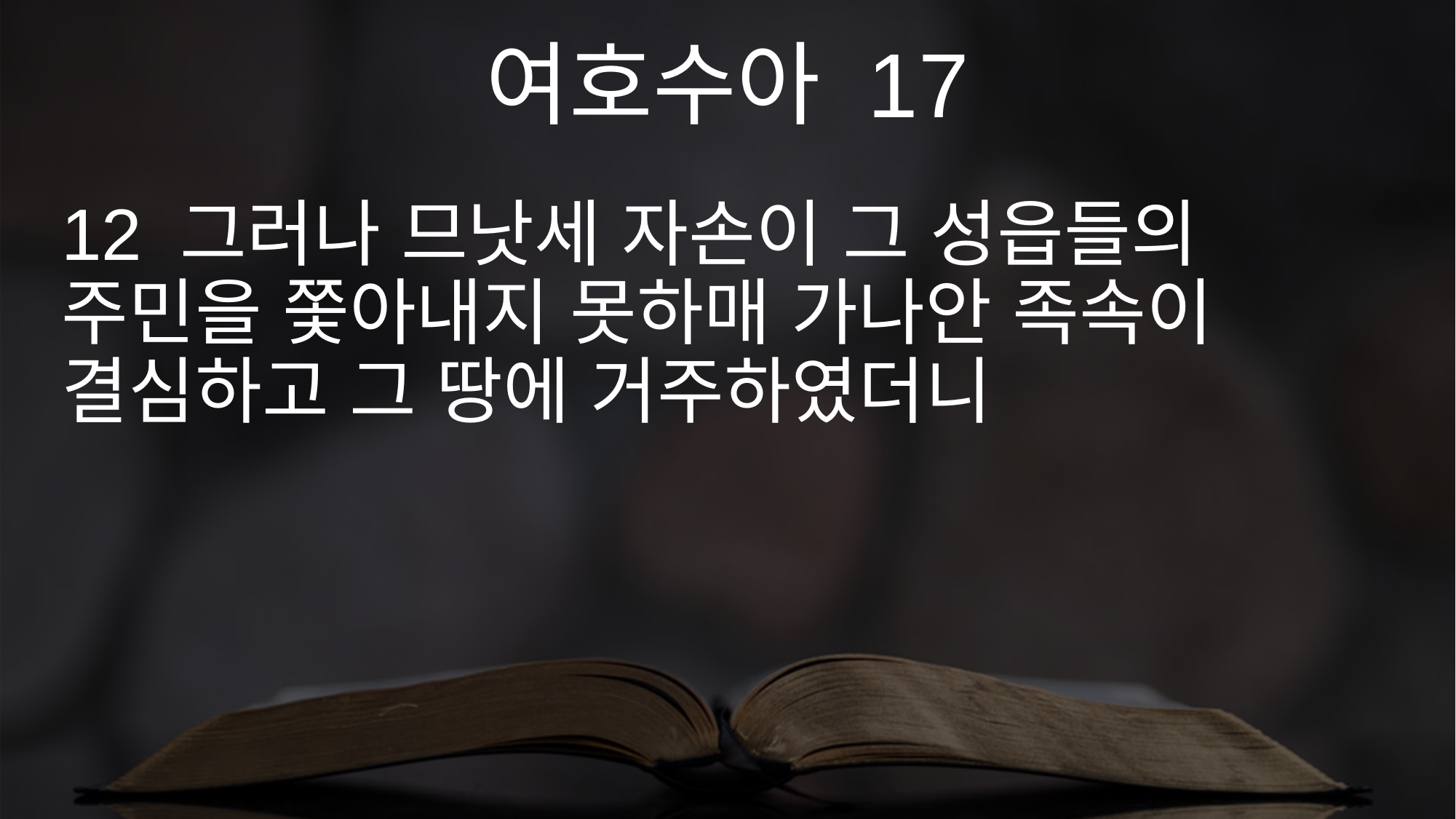

여호수아 17
12 그러나 므낫세 자손이 그 성읍들의 주민을 쫓아내지 못하매 가나안 족속이 결심하고 그 땅에 거주하였더니